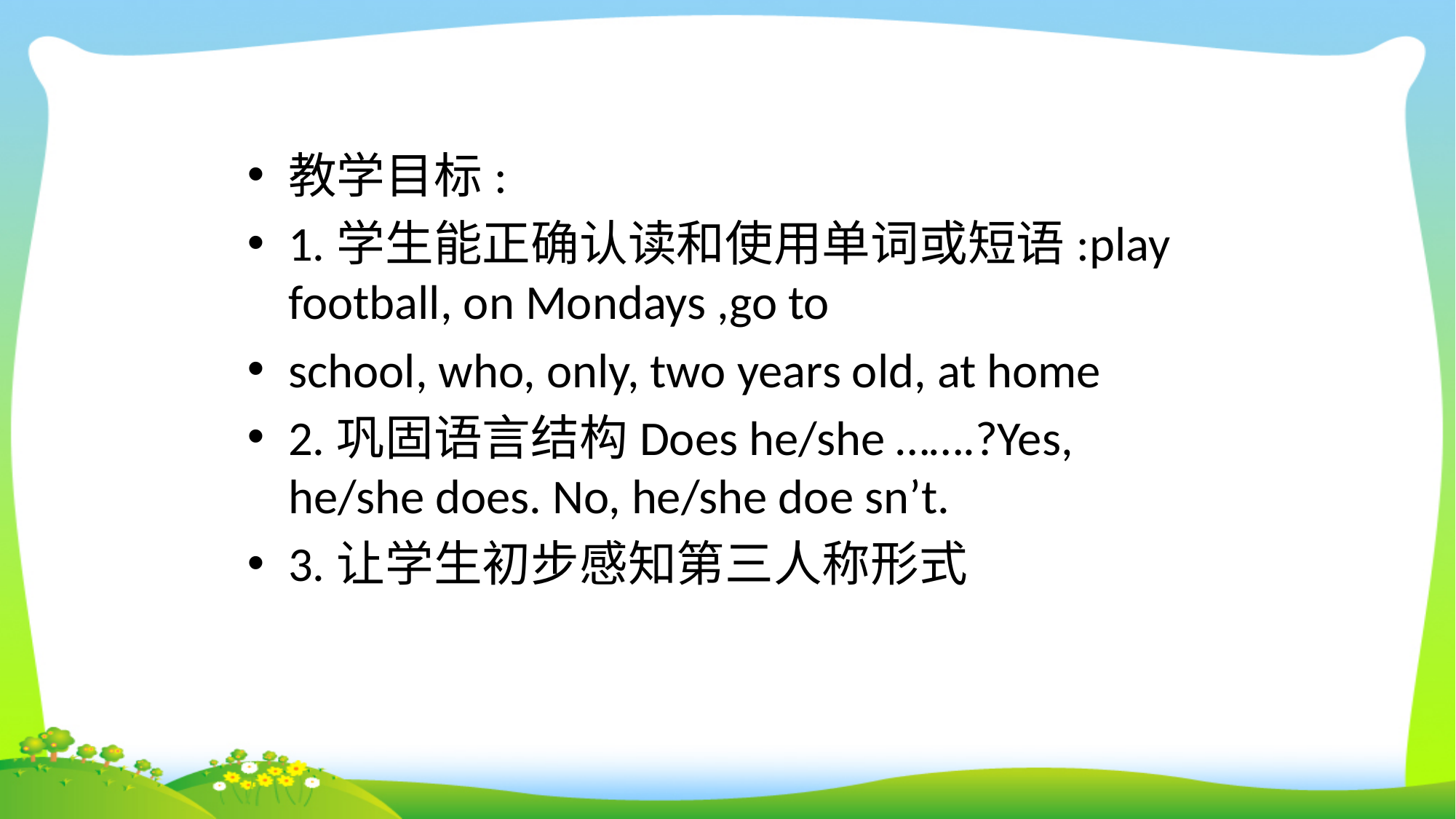

教学目标:
1.学生能正确认读和使用单词或短语:play football, on Mondays ,go to
school, who, only, two years old, at home
2.巩固语言结构Does he/she …….?Yes, he/she does. No, he/she doe sn’t.
3.让学生初步感知第三人称形式